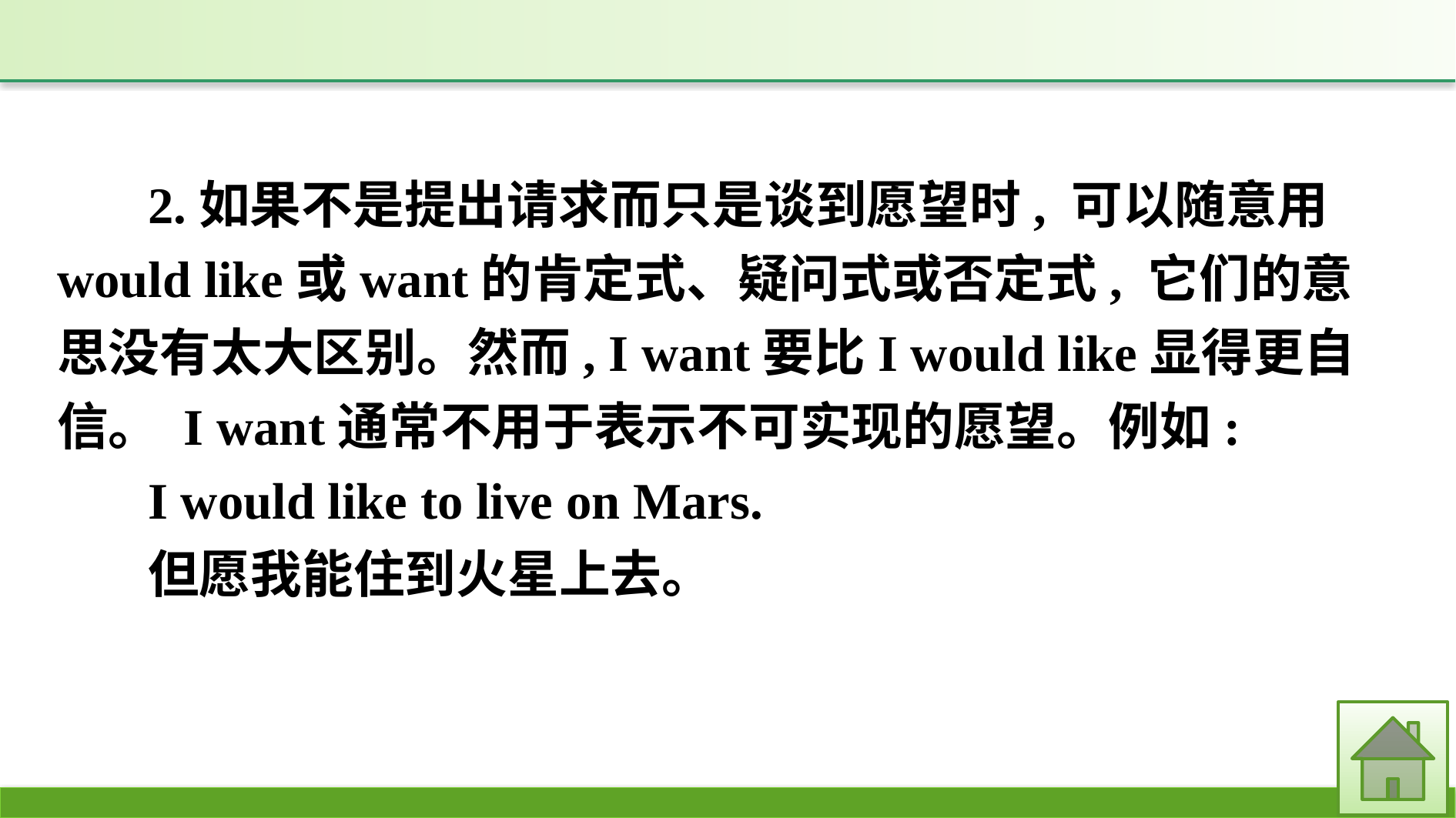

2.如果不是提出请求而只是谈到愿望时, 可以随意用would like或want的肯定式、疑问式或否定式, 它们的意思没有太大区别。然而, I want要比I would like显得更自信。 I want通常不用于表示不可实现的愿望。例如:
I would like to live on Mars.
但愿我能住到火星上去。